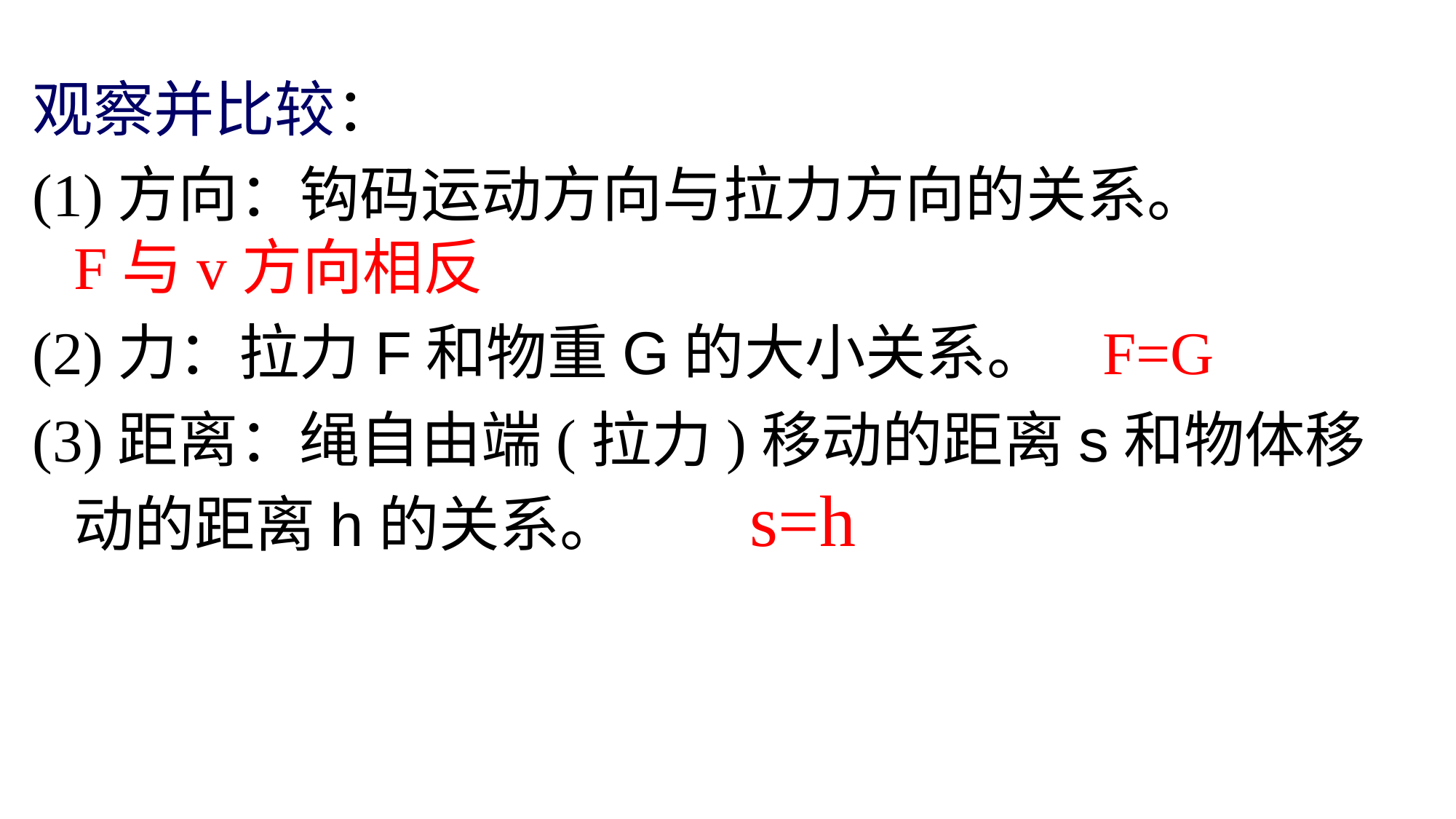

观察并比较：
(1)方向：钩码运动方向与拉力方向的关系。           F与v方向相反
(2)力：拉力F和物重G的大小关系。   F=G
(3)距离：绳自由端(拉力)移动的距离s和物体移动的距离h的关系。        s=h